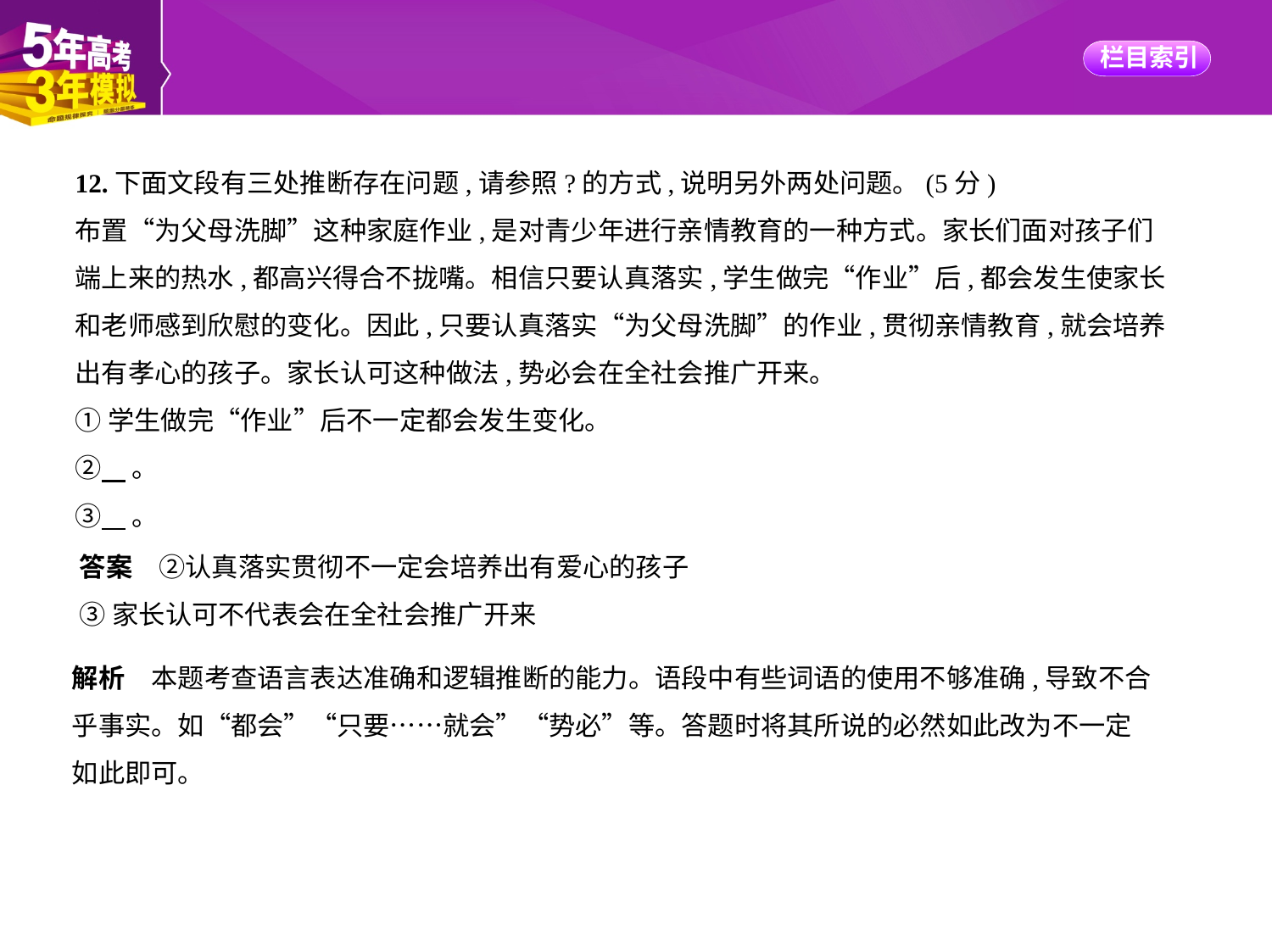

12.下面文段有三处推断存在问题,请参照?的方式,说明另外两处问题。(5分)
布置“为父母洗脚”这种家庭作业,是对青少年进行亲情教育的一种方式。家长们面对孩子们
端上来的热水,都高兴得合不拢嘴。相信只要认真落实,学生做完“作业”后,都会发生使家长
和老师感到欣慰的变化。因此,只要认真落实“为父母洗脚”的作业,贯彻亲情教育,就会培养
出有孝心的孩子。家长认可这种做法,势必会在全社会推广开来。
①学生做完“作业”后不一定都会发生变化。
②    。
③    。
答案　②认真落实贯彻不一定会培养出有爱心的孩子
③家长认可不代表会在全社会推广开来
解析　本题考查语言表达准确和逻辑推断的能力。语段中有些词语的使用不够准确,导致不合
乎事实。如“都会”“只要……就会”“势必”等。答题时将其所说的必然如此改为不一定
如此即可。